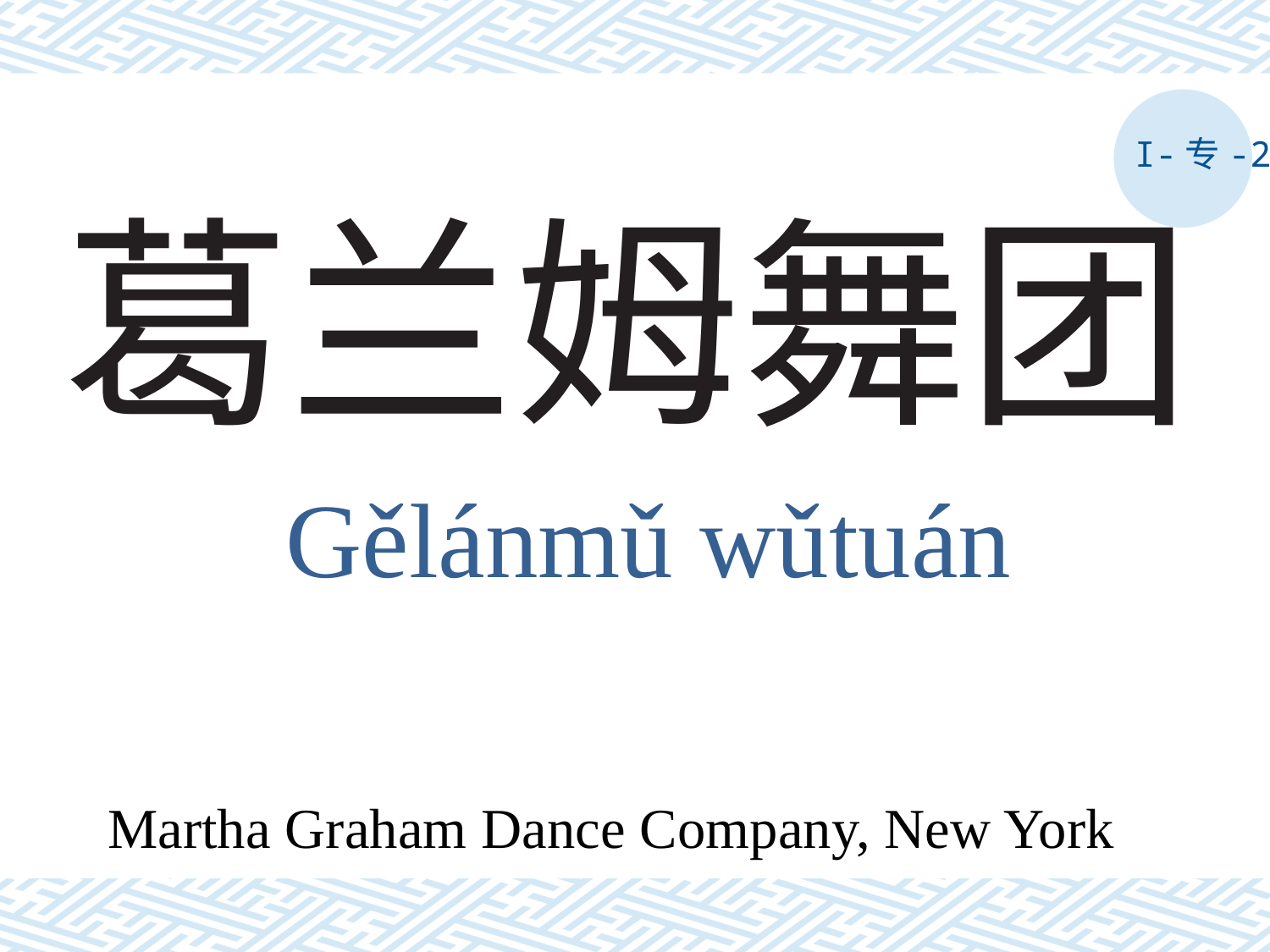

I-专-2

# 葛兰姆舞团
Gělánmǔ wǔtuán
Martha Graham Dance Company, New York